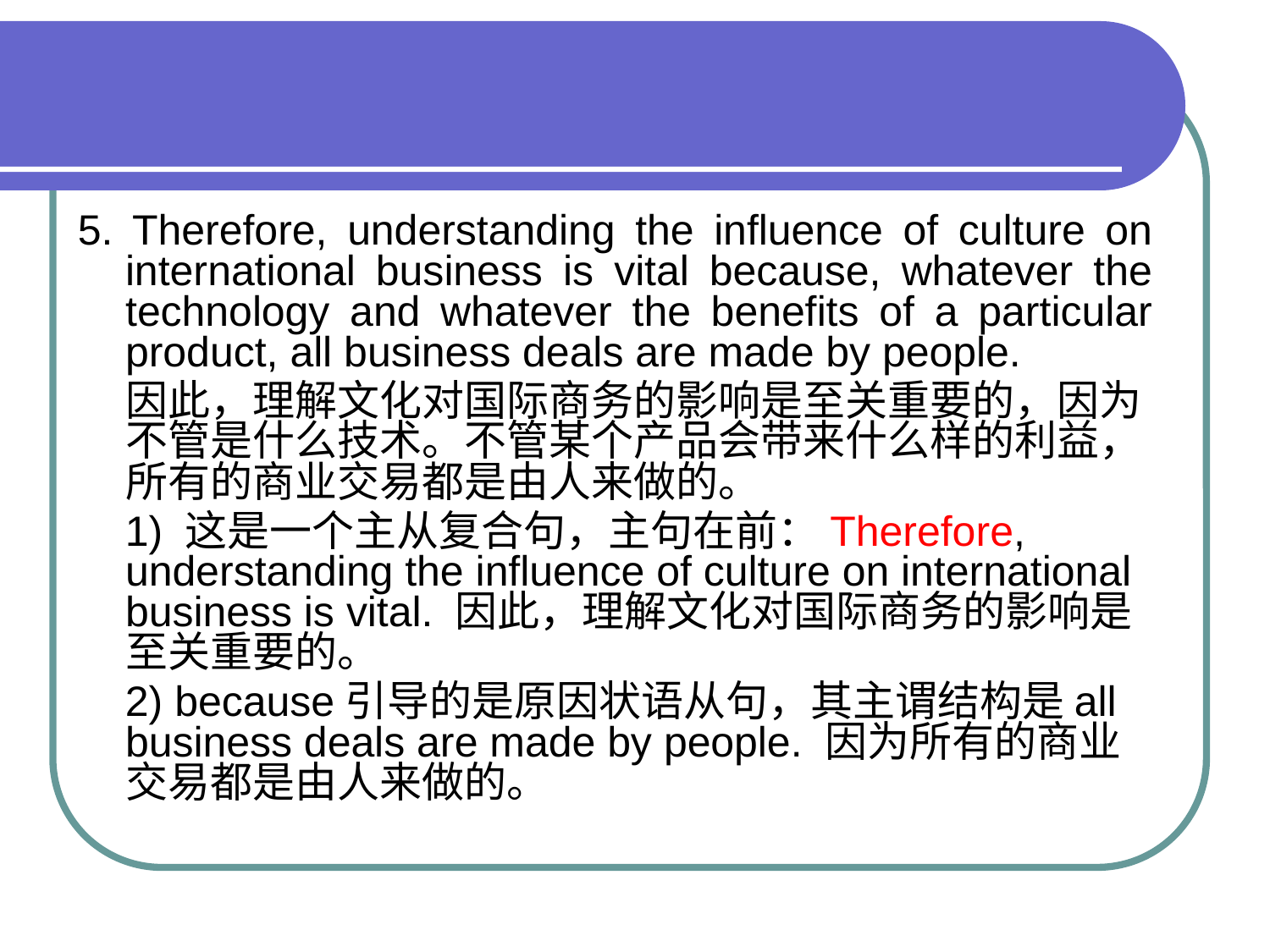

#
5. Therefore, understanding the influence of culture on international business is vital because, whatever the technology and whatever the benefits of a particular product, all business deals are made by people.
    因此，理解文化对国际商务的影响是至关重要的，因为不管是什么技术。不管某个产品会带来什么样的利益，所有的商业交易都是由人来做的。
    1) 这是一个主从复合句，主句在前：Therefore, understanding the influence of culture on international business is vital. 因此，理解文化对国际商务的影响是至关重要的。
    2) because引导的是原因状语从句，其主谓结构是all business deals are made by people. 因为所有的商业交易都是由人来做的。